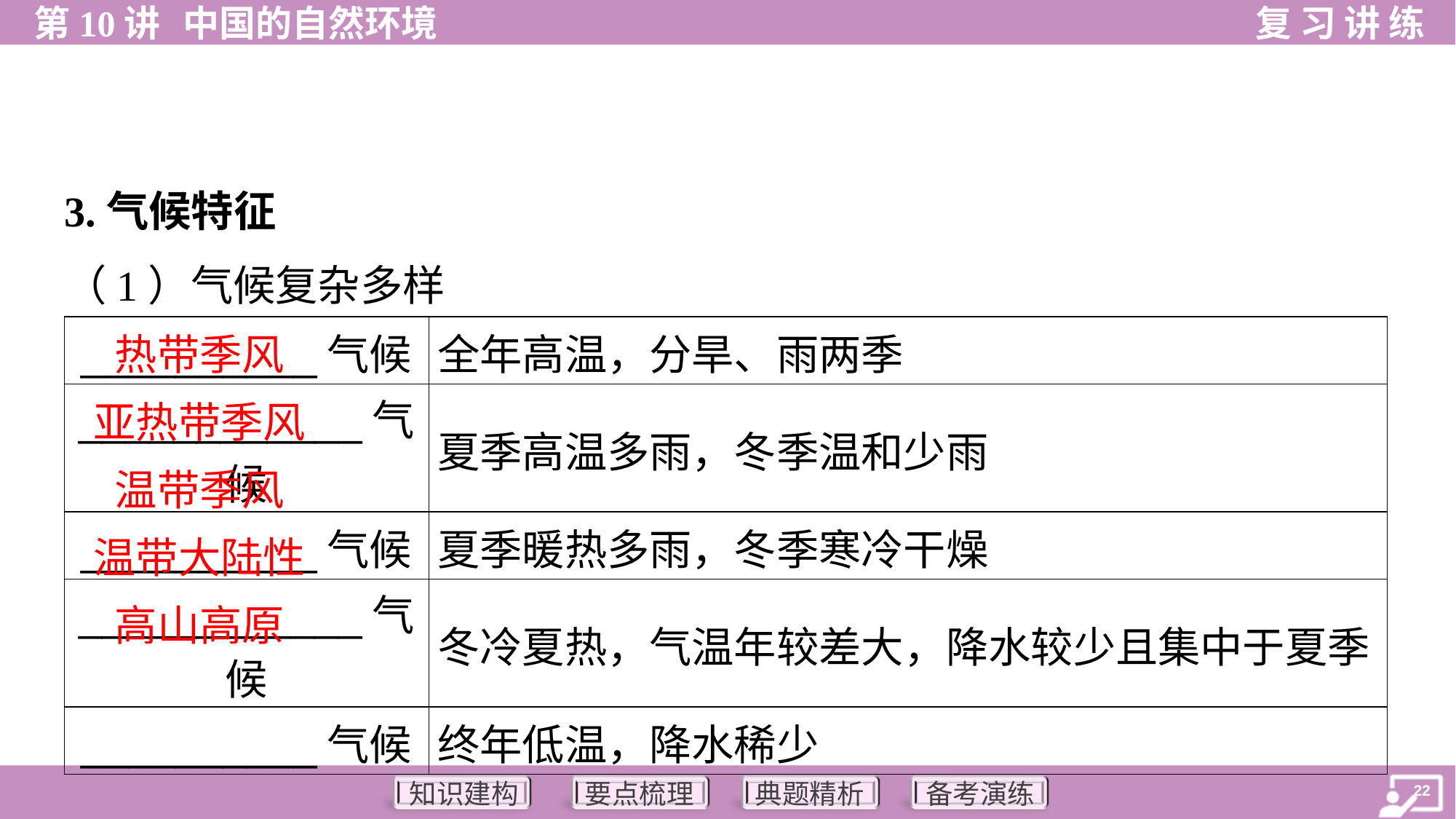

3.气候特征
（1）气候复杂多样
热带季风
| \_\_\_\_\_\_\_\_\_\_气候 | 全年高温，分旱、雨两季 |
| --- | --- |
| \_\_\_\_\_\_\_\_\_\_\_\_气候 | 夏季高温多雨，冬季温和少雨 |
| \_\_\_\_\_\_\_\_\_\_气候 | 夏季暖热多雨，冬季寒冷干燥 |
| \_\_\_\_\_\_\_\_\_\_\_\_气候 | 冬冷夏热，气温年较差大，降水较少且集中于夏季 |
| \_\_\_\_\_\_\_\_\_\_气候 | 终年低温，降水稀少 |
亚热带季风
温带季风
温带大陆性
高山高原